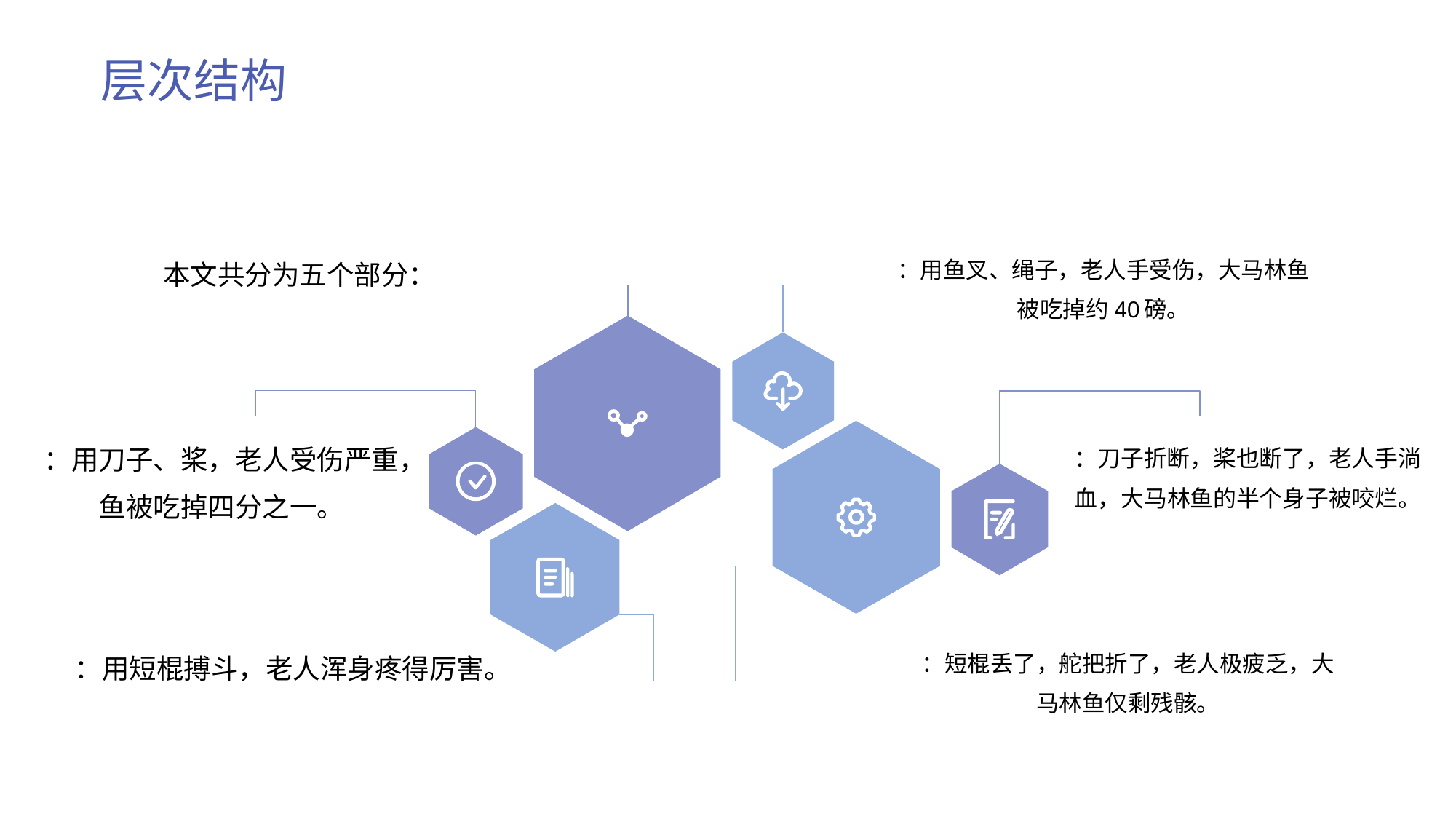

层次结构
本文共分为五个部分：
：用鱼叉、绳子，老人手受伤，大马林鱼被吃掉约40磅。

：用刀子、桨，老人受伤严重，鱼被吃掉四分之一。
：刀子折断，桨也断了，老人手淌血，大马林鱼的半个身子被咬烂。

：用短棍搏斗，老人浑身疼得厉害。
：短棍丢了，舵把折了，老人极疲乏，大马林鱼仅剩残骸。